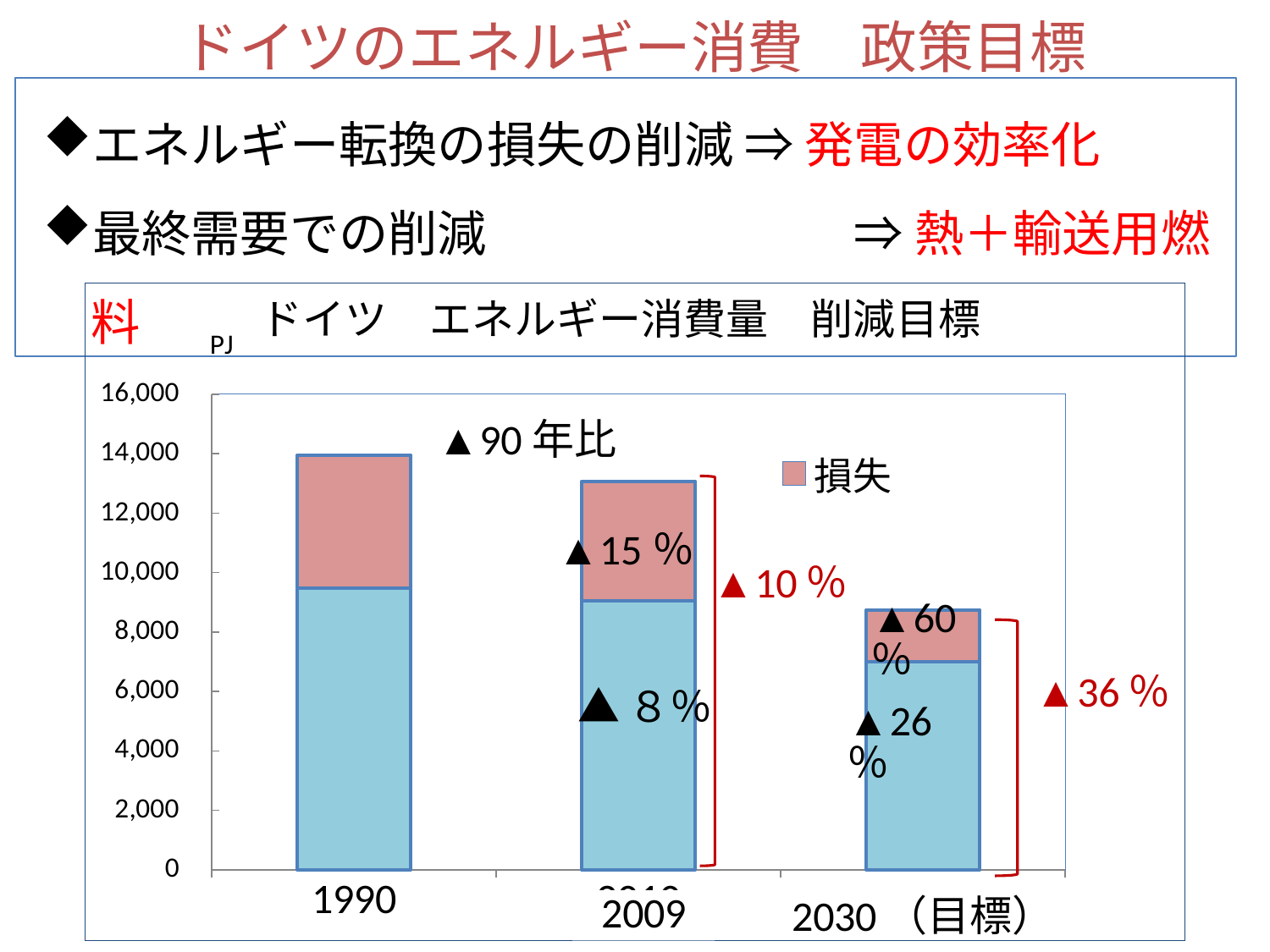

ドイツのエネルギー消費　政策目標
エネルギー転換の損失の削減 ⇒ 発電の効率化
最終需要での削減　　　　　　　  ⇒ 熱＋輸送用燃料

### Chart

| Category | 最終エネルギー | 損失 |
|---|---|---|
| 1990 | 9472.262 | 4475.126000000002 |
| 2010 | 9060.0 | 4004.0 |
| 2030（目標） | 6989.700000000001 | 1752.0 |
ドイツ　エネルギー消費量　削減目標
▲90年比

▲15％